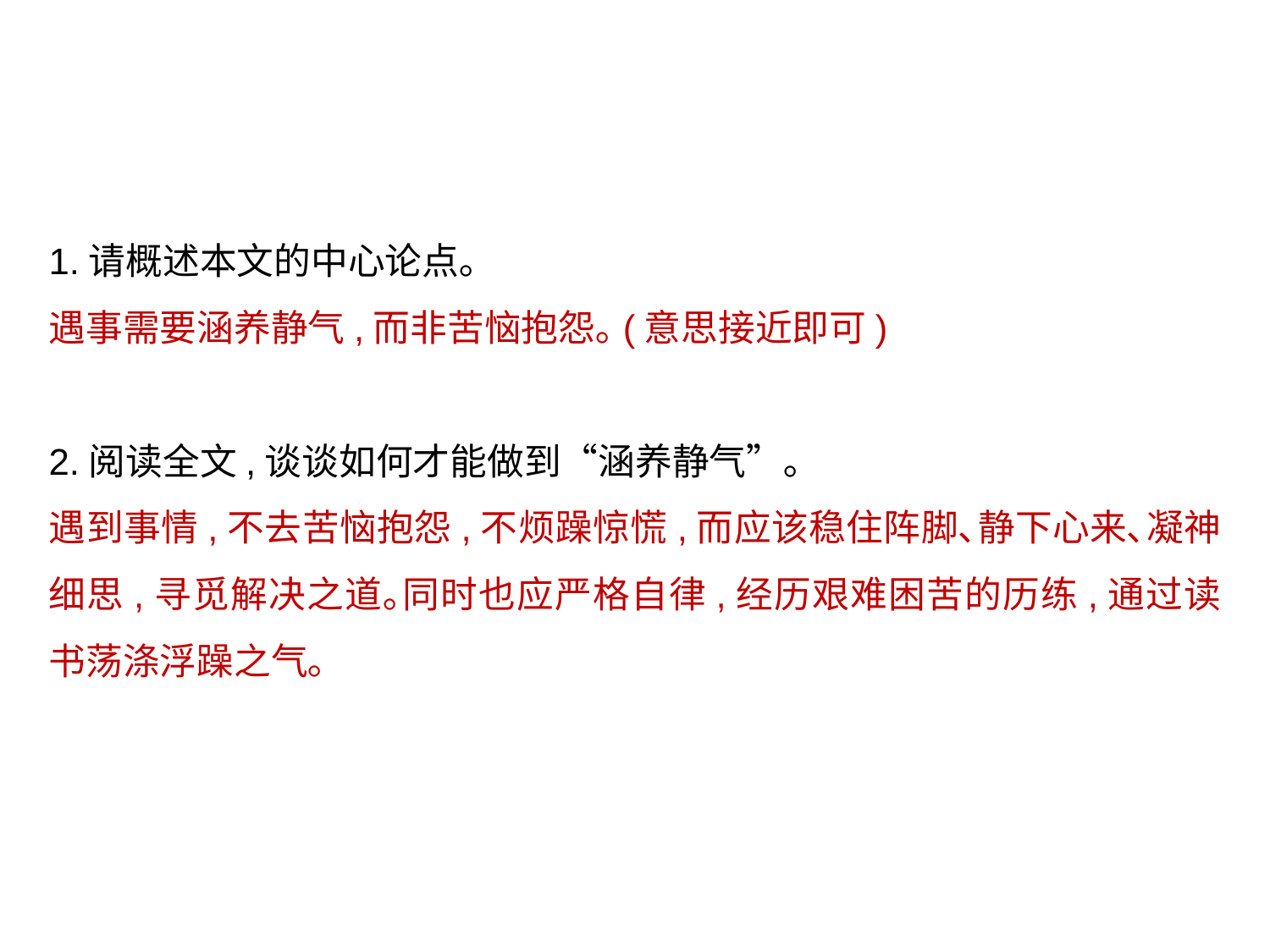

1.请概述本文的中心论点｡
遇事需要涵养静气,而非苦恼抱怨｡(意思接近即可)

2.阅读全文,谈谈如何才能做到“涵养静气”｡
遇到事情,不去苦恼抱怨,不烦躁惊慌,而应该稳住阵脚､静下心来､凝神细思,寻觅解决之道｡同时也应严格自律,经历艰难困苦的历练,通过读书荡涤浮躁之气｡